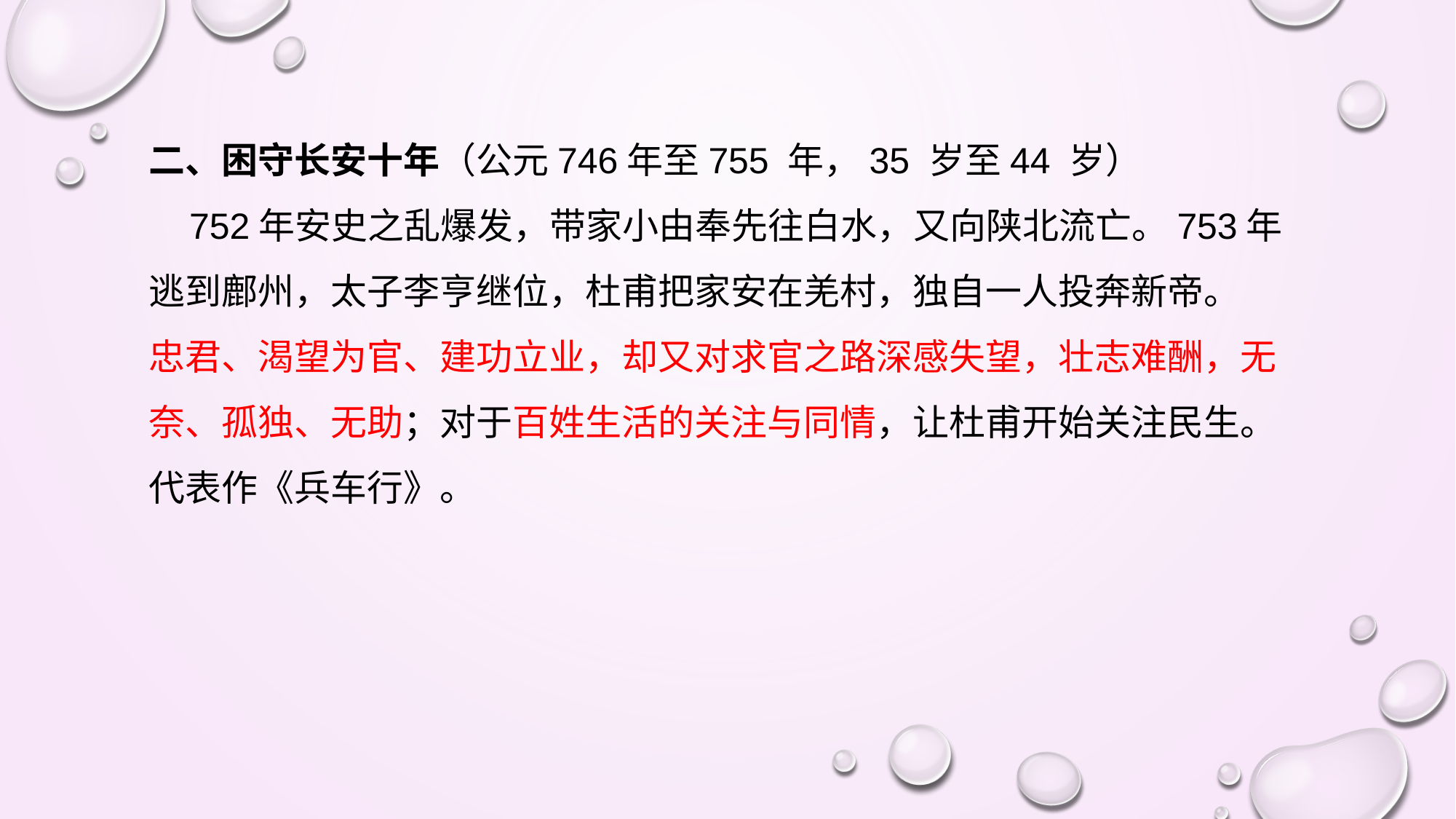

二、困守长安十年（公元746年至755 年，35 岁至44 岁）
    752年安史之乱爆发，带家小由奉先往白水，又向陕北流亡。753年逃到鄜州，太子李亨继位，杜甫把家安在羌村，独自一人投奔新帝。
忠君、渴望为官、建功立业，却又对求官之路深感失望，壮志难酬，无奈、孤独、无助；对于百姓生活的关注与同情，让杜甫开始关注民生。代表作《兵车行》。